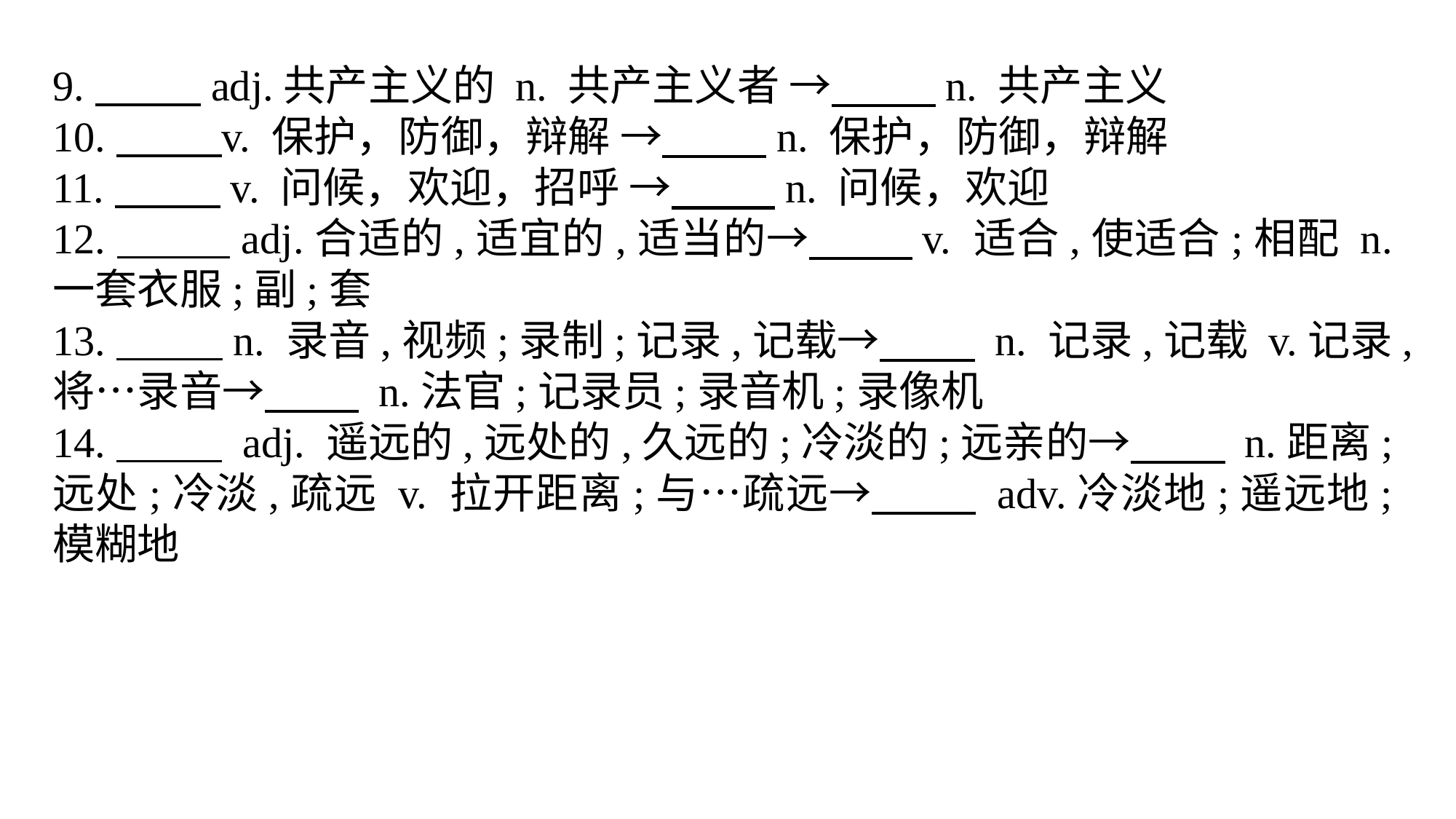

9.            adj.共产主义的 n. 共产主义者 →           n. 共产主义
10.           v. 保护，防御，辩解 →           n. 保护，防御，辩解
11.            v. 问候，欢迎，招呼 →           n. 问候，欢迎
12.            adj.合适的,适宜的,适当的→          v. 适合,使适合;相配 n.一套衣服;副;套
13.            n. 录音,视频;录制;记录,记载→           n. 记录,记载 v.记录,将…录音→           n.法官;记录员;录音机;录像机
14.             adj. 遥远的,远处的,久远的;冷淡的;远亲的→           n.距离;远处;冷淡,疏远 v. 拉开距离;与…疏远→           adv.冷淡地;遥远地;模糊地